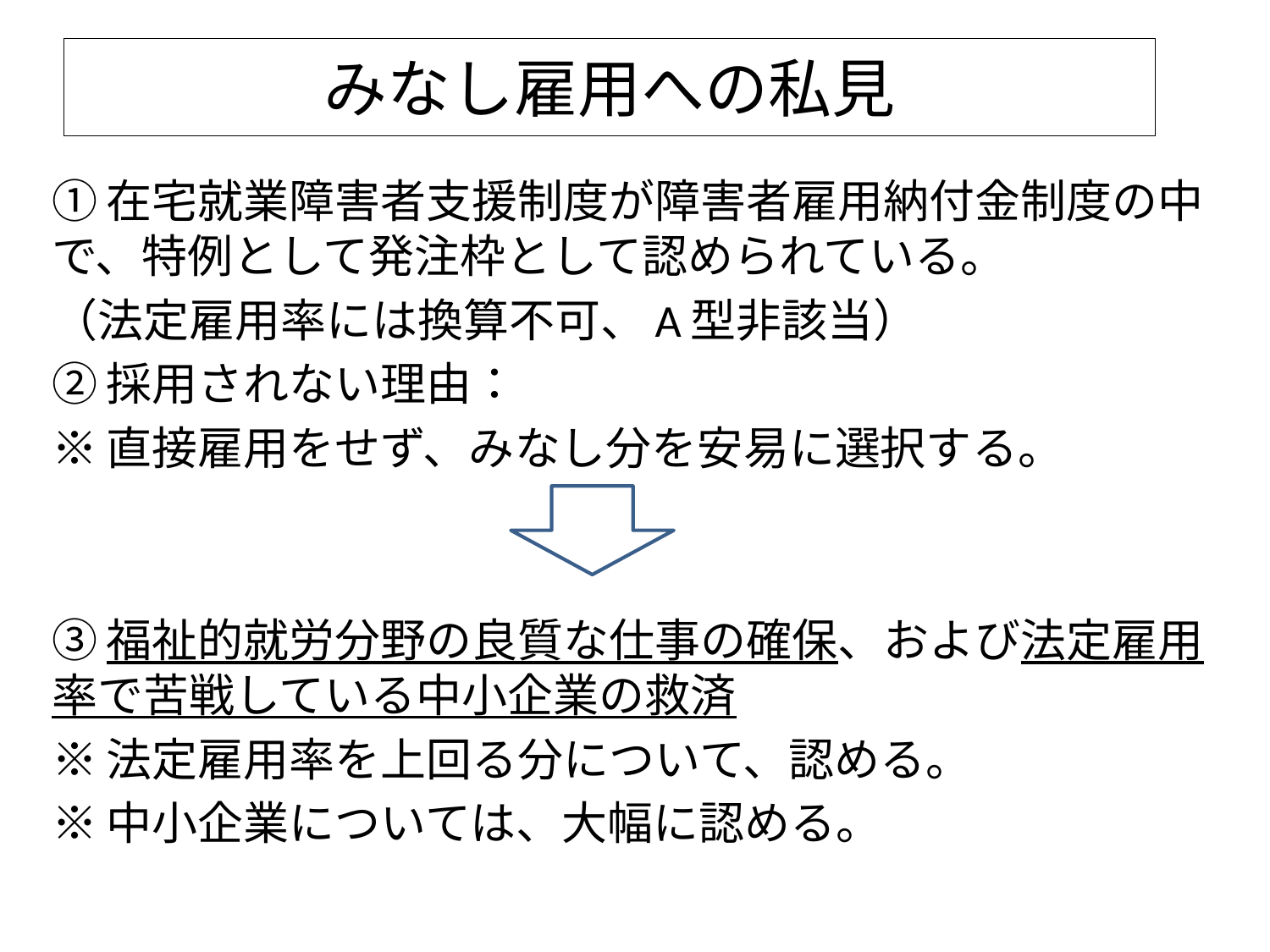

# みなし雇用への私見
①在宅就業障害者支援制度が障害者雇用納付金制度の中で、特例として発注枠として認められている。
（法定雇用率には換算不可、A型非該当）
②採用されない理由：
※直接雇用をせず、みなし分を安易に選択する。

③福祉的就労分野の良質な仕事の確保、および法定雇用率で苦戦している中小企業の救済
※法定雇用率を上回る分について、認める。
※中小企業については、大幅に認める。